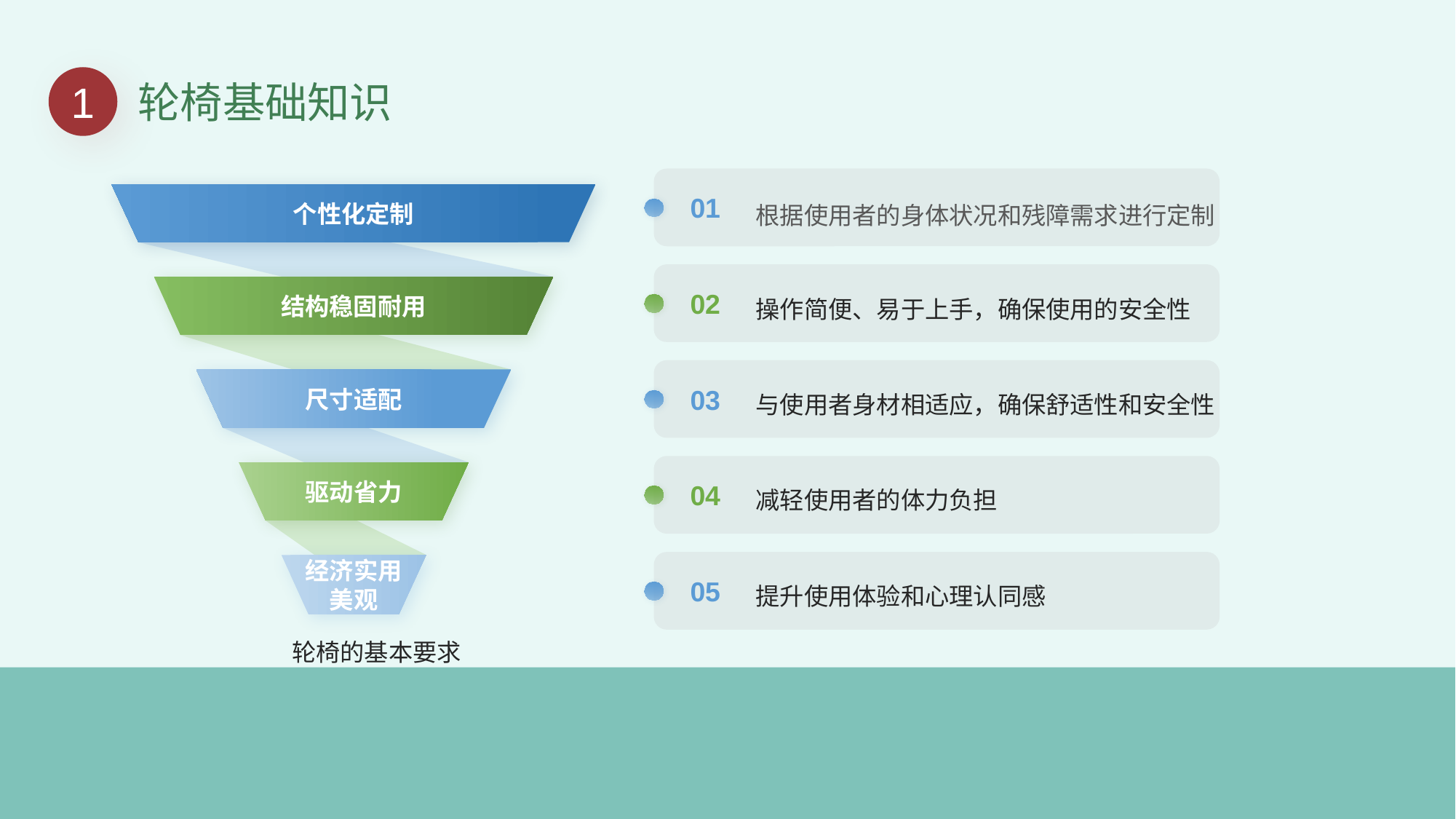

1
轮椅基础知识

根据使用者的身体状况和残障需求进行定制
01

个性化定制

操作简便、易于上手，确保使用的安全性
结构稳固耐用

02

与使用者身材相适应，确保舒适性和安全性

尺寸适配
03

减轻使用者的体力负担

驱动省力
04

提升使用体验和心理认同感

经济实用美观
05

轮椅的基本要求